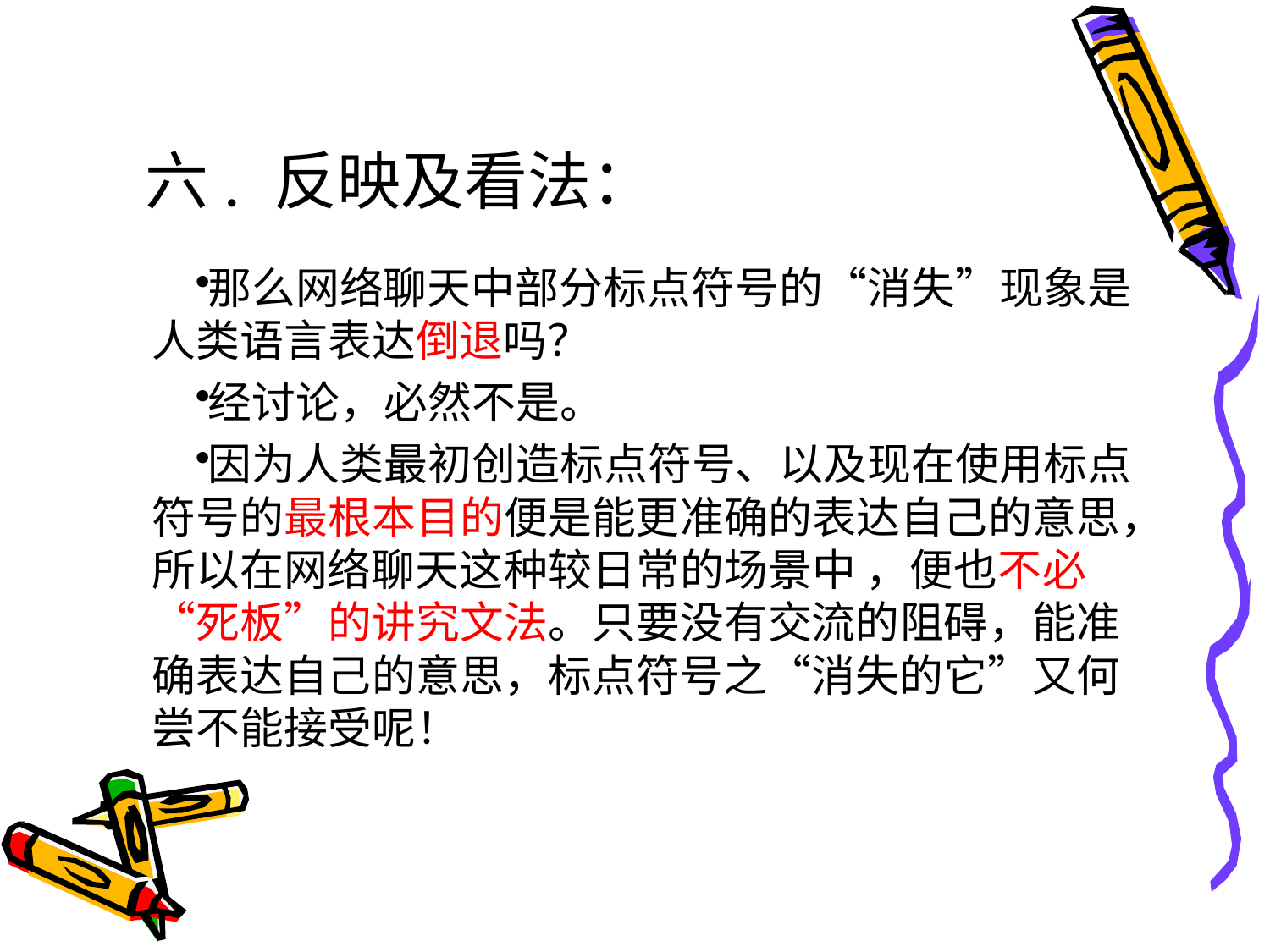

# 六. 反映及看法：
那么网络聊天中部分标点符号的“消失”现象是人类语言表达倒退吗？
经讨论，必然不是。
因为人类最初创造标点符号、以及现在使用标点符号的最根本目的便是能更准确的表达自己的意思，所以在网络聊天这种较日常的场景中 ，便也不必“死板”的讲究文法。只要没有交流的阻碍，能准确表达自己的意思，标点符号之“消失的它”又何尝不能接受呢！